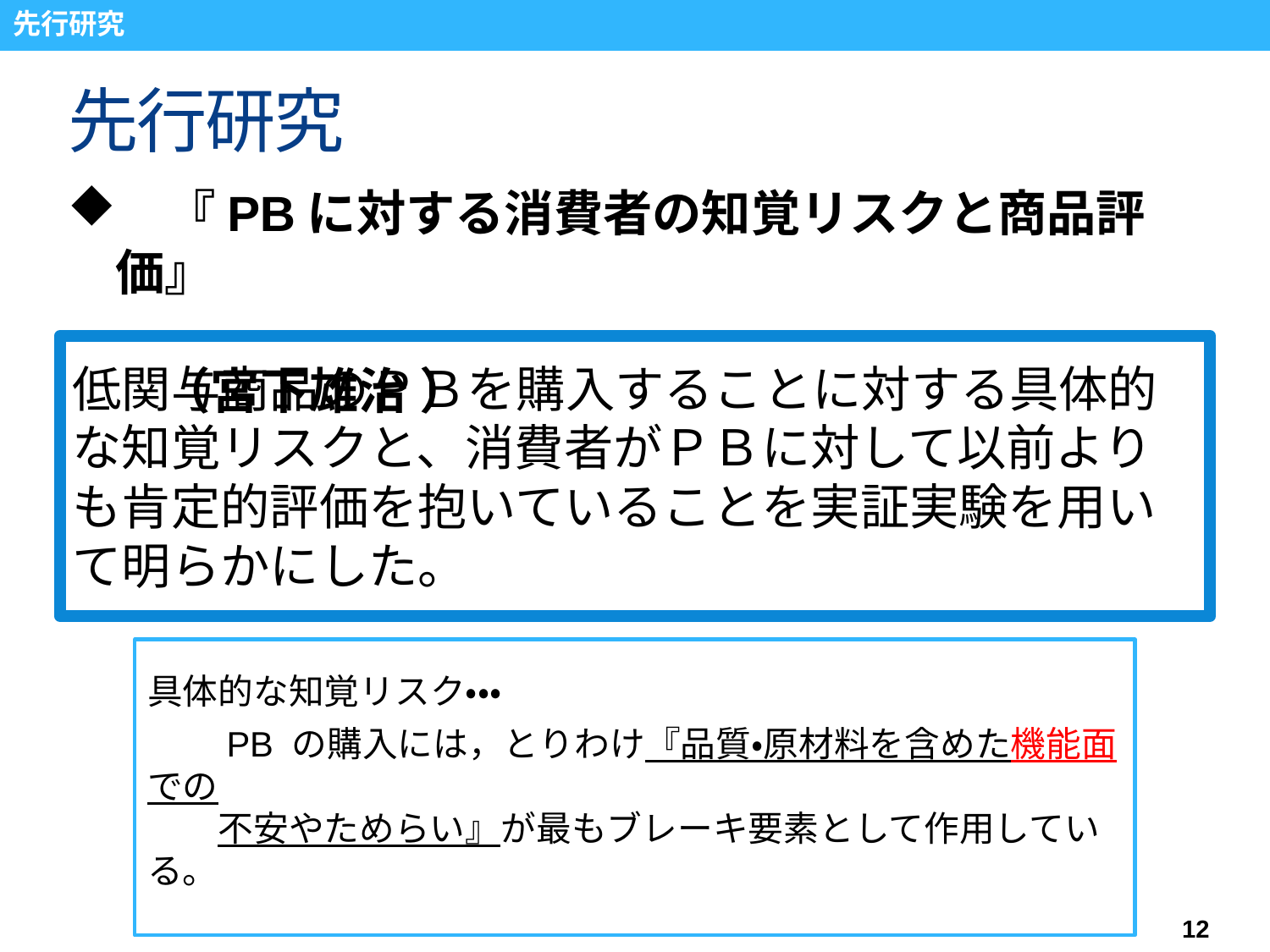

先行研究
# 先行研究
　『PBに対する消費者の知覚リスクと商品評価』
　　　　　　　　　　　　　　　　　　　　　　　　    （宮下雄治 ）
低関与商品のＰＢを購入することに対する具体的な知覚リスクと、消費者がＰＢに対して以前よりも肯定的評価を抱いていることを実証実験を用いて明らかにした。

具体的な知覚リスク・・・
　　PB の購入には，とりわけ『品質・原材料を含めた機能面での
　　不安やためらい』が最もブレーキ要素として作用している。

12